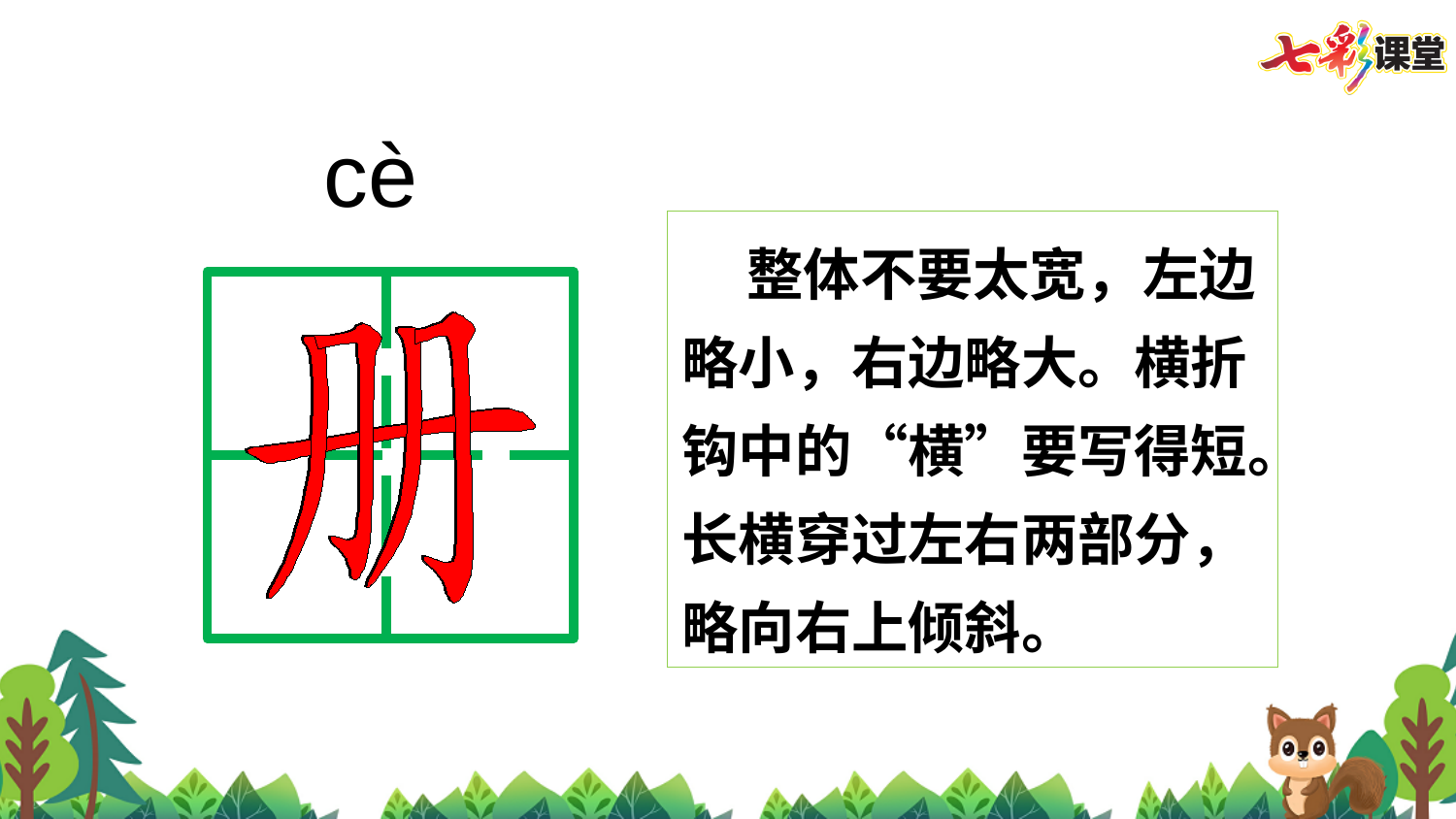

cè
    整体不要太宽，左边略小，右边略大。横折钩中的“横”要写得短。长横穿过左右两部分，略向右上倾斜。